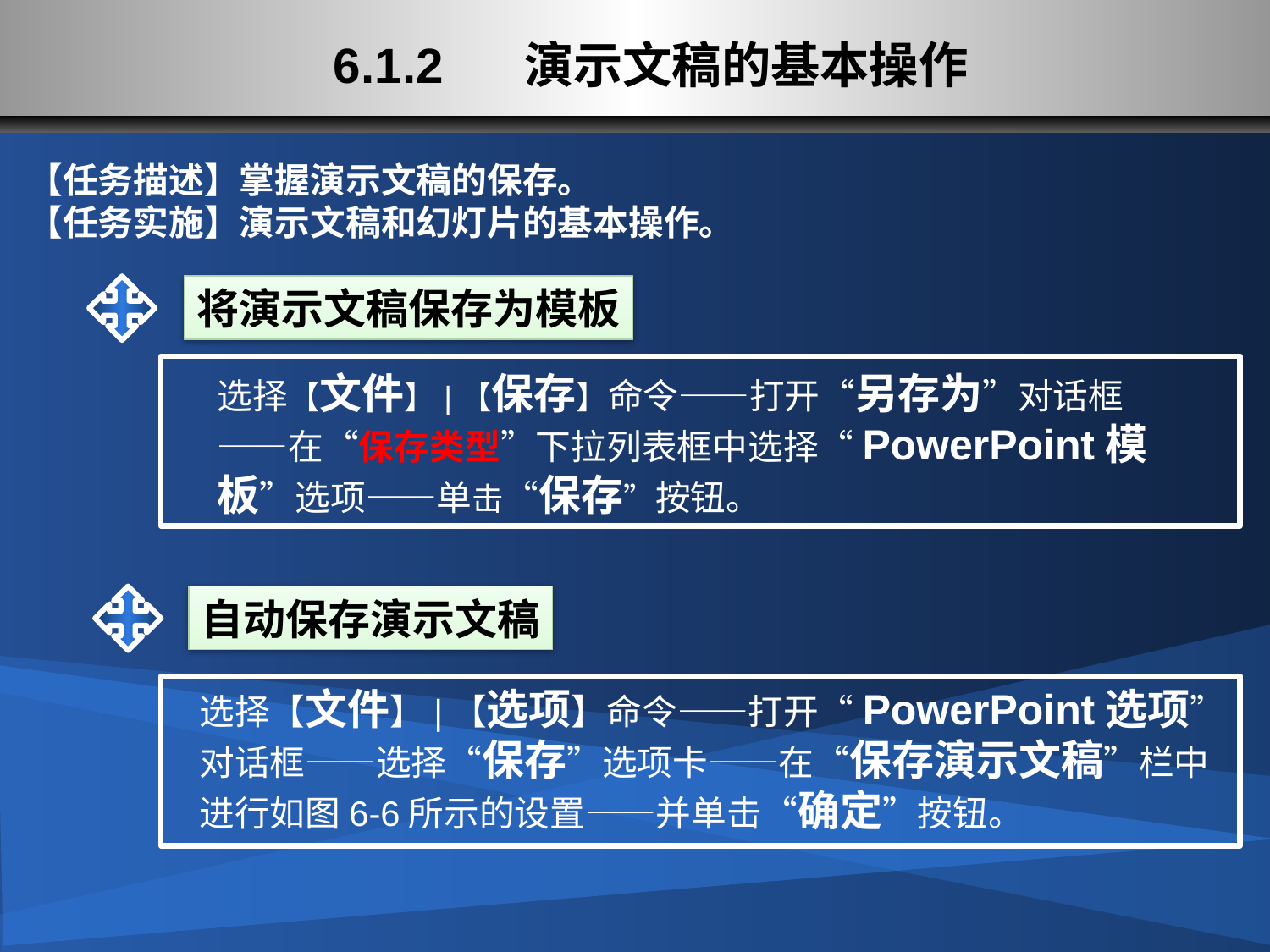

# 6.1.2     演示文稿的基本操作
【任务描述】掌握演示文稿的保存。
【任务实施】演示文稿和幻灯片的基本操作。

将演示文稿保存为模板

选择【文件】|【保存】命令——打开“另存为”对话框——在“保存类型”下拉列表框中选择“PowerPoint模板”选项——单击“保存”按钮。

自动保存演示文稿

选择【文件】|【选项】命令——打开“PowerPoint选项”对话框——选择“保存”选项卡——在“保存演示文稿”栏中进行如图6-6所示的设置——并单击“确定”按钮。